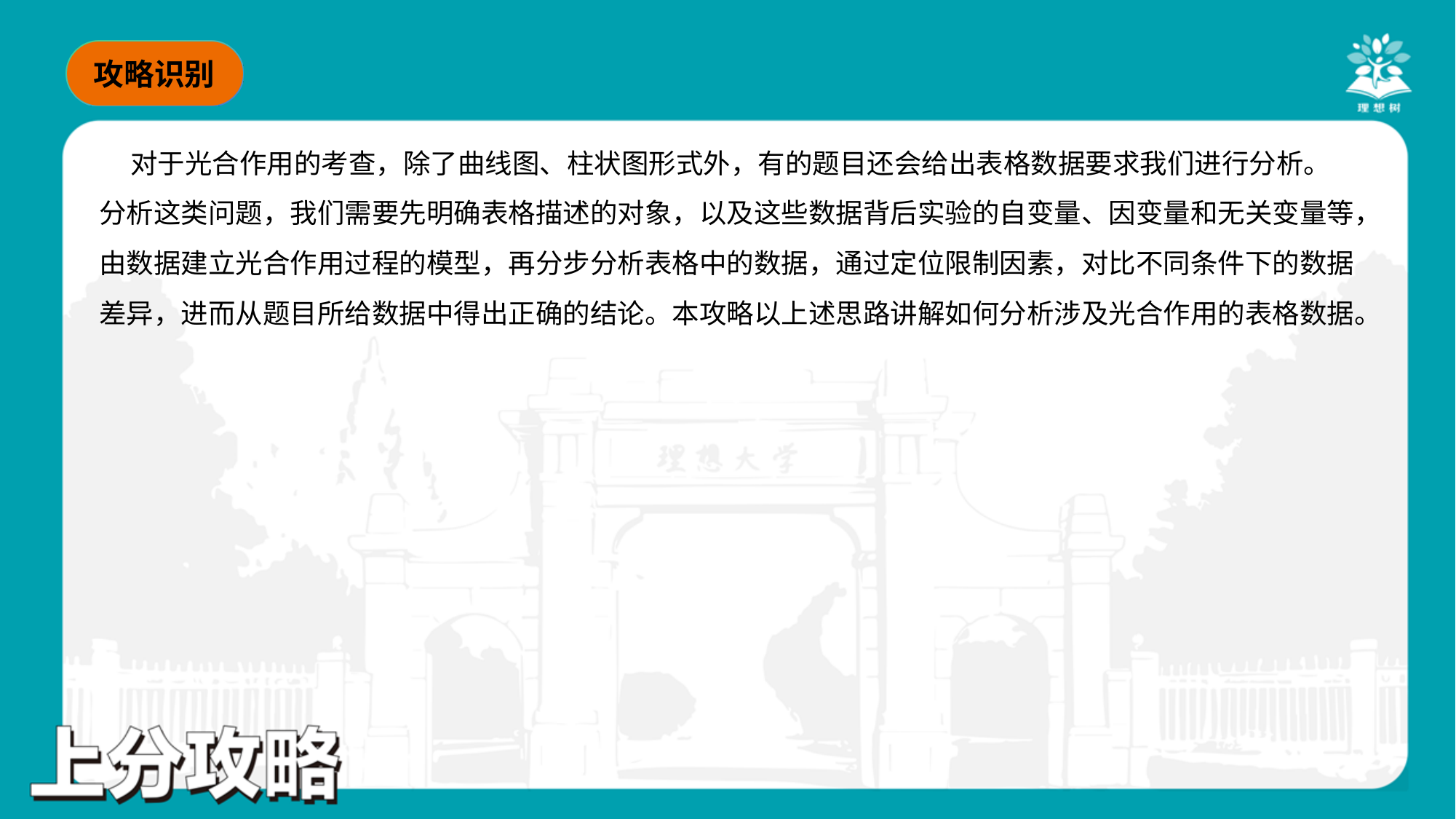

对于光合作用的考查，除了曲线图、柱状图形式外，有的题目还会给出表格数据要求我们进行分析。
分析这类问题，我们需要先明确表格描述的对象，以及这些数据背后实验的自变量、因变量和无关变量等，
由数据建立光合作用过程的模型，再分步分析表格中的数据，通过定位限制因素，对比不同条件下的数据
差异，进而从题目所给数据中得出正确的结论。本攻略以上述思路讲解如何分析涉及光合作用的表格数据。